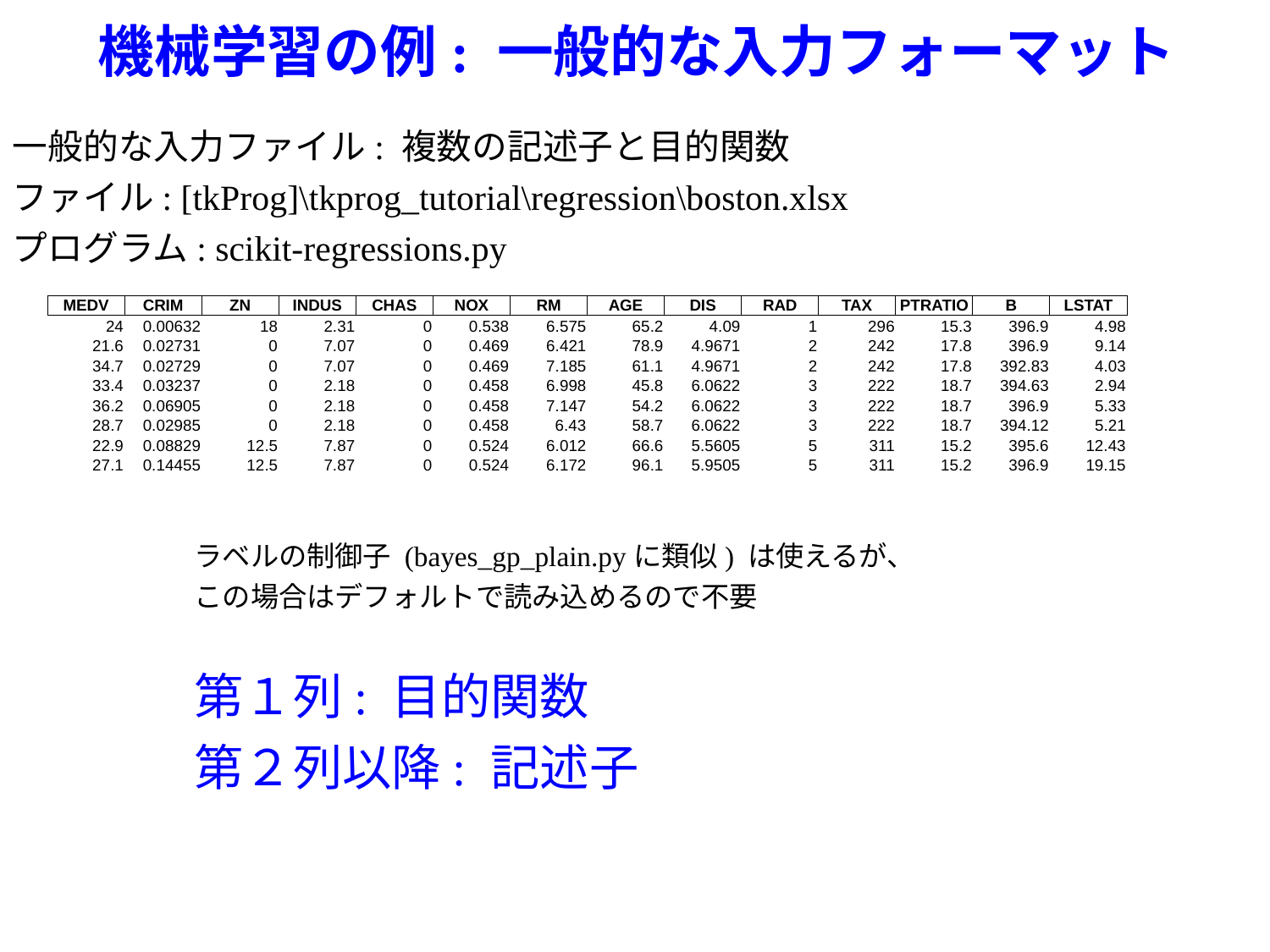

機械学習の例: 一般的な入力フォーマット
一般的な入力ファイル: 複数の記述子と目的関数
ファイル: [tkProg]\tkprog_tutorial\regression\boston.xlsx
プログラム: scikit-regressions.py

| MEDV | CRIM | ZN | INDUS | CHAS | NOX | RM | AGE | DIS | RAD | TAX | PTRATIO | B | LSTAT |
| --- | --- | --- | --- | --- | --- | --- | --- | --- | --- | --- | --- | --- | --- |
| 24 | 0.00632 | 18 | 2.31 | 0 | 0.538 | 6.575 | 65.2 | 4.09 | 1 | 296 | 15.3 | 396.9 | 4.98 |
| 21.6 | 0.02731 | 0 | 7.07 | 0 | 0.469 | 6.421 | 78.9 | 4.9671 | 2 | 242 | 17.8 | 396.9 | 9.14 |
| 34.7 | 0.02729 | 0 | 7.07 | 0 | 0.469 | 7.185 | 61.1 | 4.9671 | 2 | 242 | 17.8 | 392.83 | 4.03 |
| 33.4 | 0.03237 | 0 | 2.18 | 0 | 0.458 | 6.998 | 45.8 | 6.0622 | 3 | 222 | 18.7 | 394.63 | 2.94 |
| 36.2 | 0.06905 | 0 | 2.18 | 0 | 0.458 | 7.147 | 54.2 | 6.0622 | 3 | 222 | 18.7 | 396.9 | 5.33 |
| 28.7 | 0.02985 | 0 | 2.18 | 0 | 0.458 | 6.43 | 58.7 | 6.0622 | 3 | 222 | 18.7 | 394.12 | 5.21 |
| 22.9 | 0.08829 | 12.5 | 7.87 | 0 | 0.524 | 6.012 | 66.6 | 5.5605 | 5 | 311 | 15.2 | 395.6 | 12.43 |
| 27.1 | 0.14455 | 12.5 | 7.87 | 0 | 0.524 | 6.172 | 96.1 | 5.9505 | 5 | 311 | 15.2 | 396.9 | 19.15 |
ラベルの制御子 (bayes_gp_plain.pyに類似) は使えるが、この場合はデフォルトで読み込めるので不要

第１列: 目的関数
第２列以降: 記述子